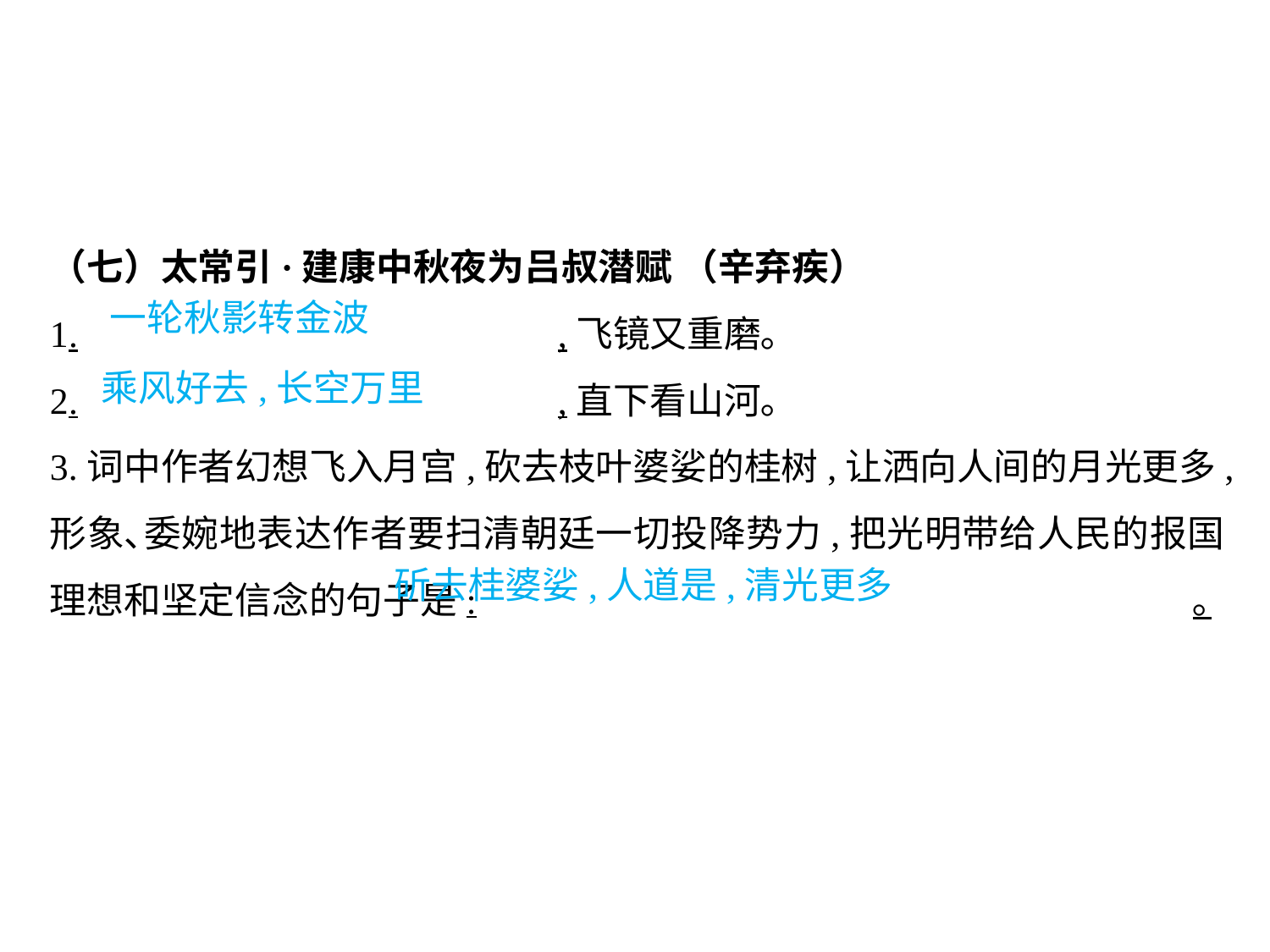

（七）太常引·建康中秋夜为吕叔潜赋 （辛弃疾）
1.				,飞镜又重磨｡
2.				,直下看山河｡
3.词中作者幻想飞入月宫,砍去枝叶婆娑的桂树,让洒向人间的月光更多,形象､委婉地表达作者要扫清朝廷一切投降势力,把光明带给人民的报国理想和坚定信念的句子是:						｡
一轮秋影转金波
乘风好去,长空万里
斫去桂婆娑,人道是,清光更多